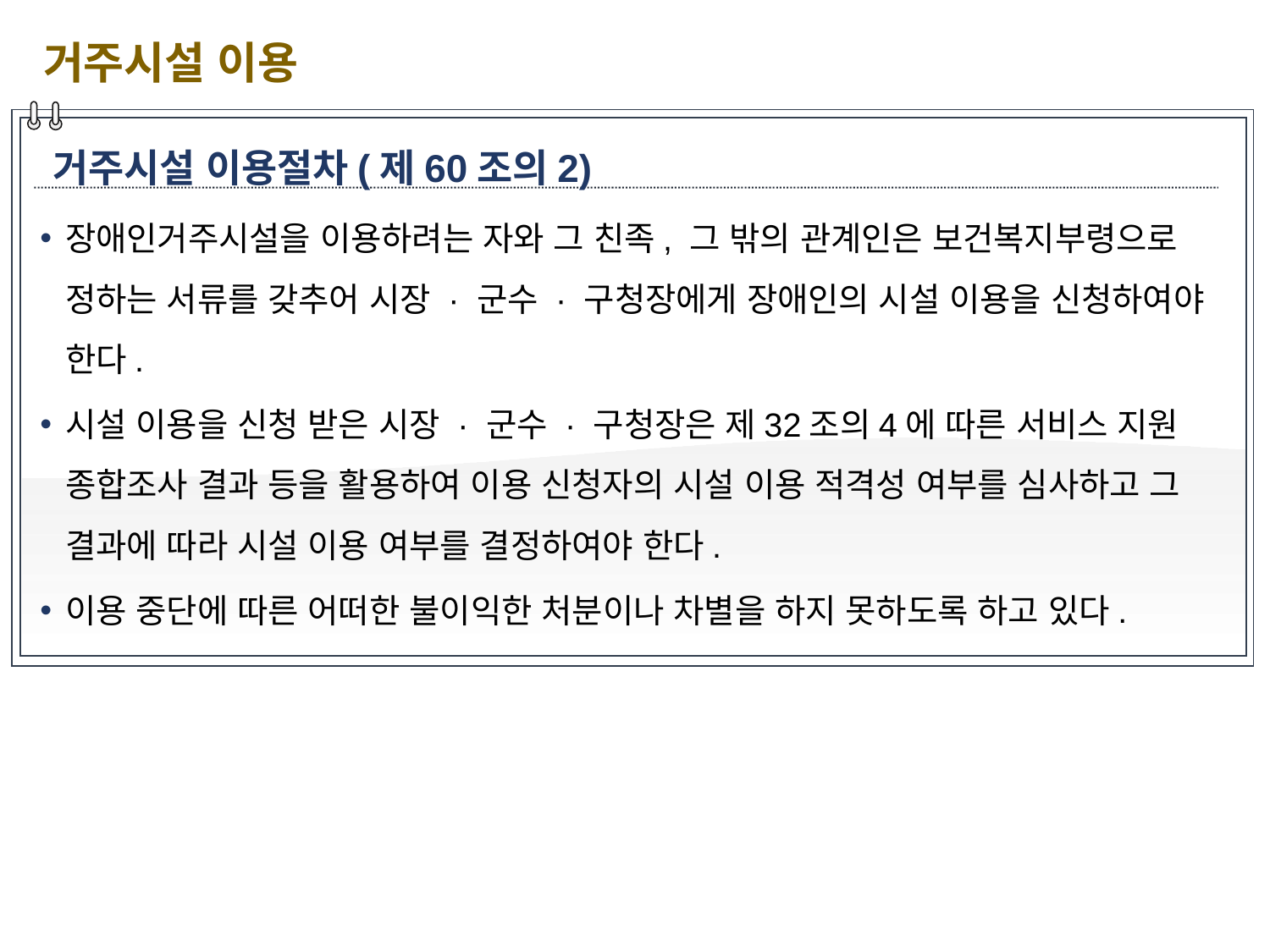

거주시설 이용

거주시설 이용절차(제60조의2)

장애인거주시설을 이용하려는 자와 그 친족, 그 밖의 관계인은 보건복지부령으로 정하는 서류를 갖추어 시장 · 군수 · 구청장에게 장애인의 시설 이용을 신청하여야 한다.
시설 이용을 신청 받은 시장 · 군수 · 구청장은 제32조의4에 따른 서비스 지원 종합조사 결과 등을 활용하여 이용 신청자의 시설 이용 적격성 여부를 심사하고 그 결과에 따라 시설 이용 여부를 결정하여야 한다.
이용 중단에 따른 어떠한 불이익한 처분이나 차별을 하지 못하도록 하고 있다.